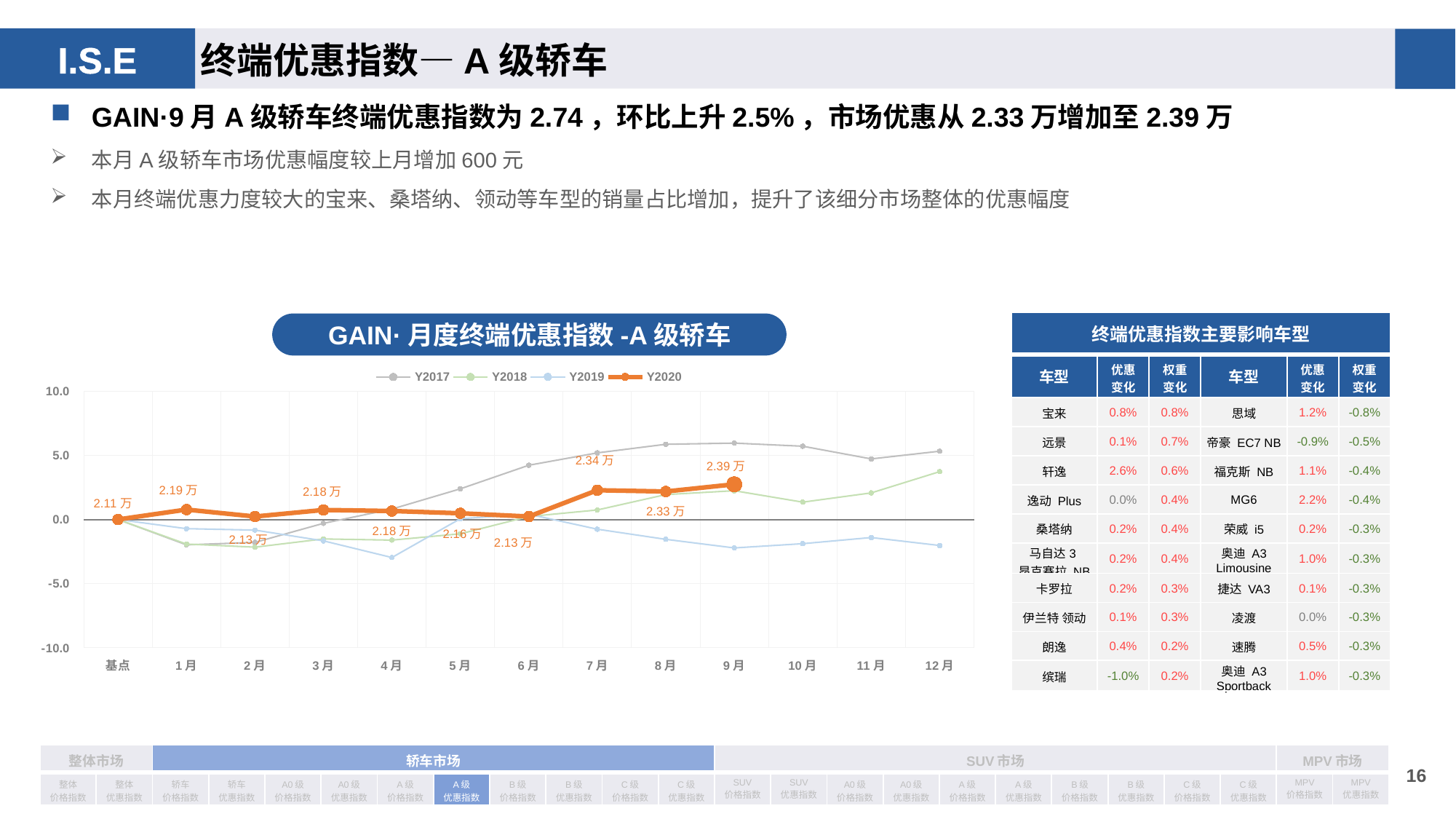

终端优惠指数—A级轿车
GAIN·9月A级轿车终端优惠指数为2.74，环比上升2.5%，市场优惠从2.33万增加至2.39万
本月A级轿车市场优惠幅度较上月增加600元
本月终端优惠力度较大的宝来、桑塔纳、领动等车型的销量占比增加，提升了该细分市场整体的优惠幅度
| 终端优惠指数主要影响车型 |  |  |  |  |  |
| --- | --- | --- | --- | --- | --- |
| 车型 | 优惠 变化 | 权重 变化 | 车型 | 优惠 变化 | 权重变化 |
| 宝来 | 0.8% | 0.8% | 思域 | 1.2% | -0.8% |
| 远景 | 0.1% | 0.7% | 帝豪 EC7 NB | -0.9% | -0.5% |
| 轩逸 | 2.6% | 0.6% | 福克斯 NB | 1.1% | -0.4% |
| 逸动 Plus | 0.0% | 0.4% | MG6 | 2.2% | -0.4% |
| 桑塔纳 | 0.2% | 0.4% | 荣威 i5 | 0.2% | -0.3% |
| 马自达3 昂克赛拉 NB | 0.2% | 0.4% | 奥迪 A3 Limousine | 1.0% | -0.3% |
| 卡罗拉 | 0.2% | 0.3% | 捷达 VA3 | 0.1% | -0.3% |
| 伊兰特 领动 | 0.1% | 0.3% | 凌渡 | 0.0% | -0.3% |
| 朗逸 | 0.4% | 0.2% | 速腾 | 0.5% | -0.3% |
| 缤瑞 | -1.0% | 0.2% | 奥迪 A3 Sportback | 1.0% | -0.3% |
GAIN·月度终端优惠指数-A级轿车

### Chart

| Category | Y2017 | Y2018 | Y2019 | Y2020 |
|---|---|---|---|---|
| 基点 | 0.0 | 0.0 | 0.0 | 0.0 |
| 1月 | -1.98 | -1.92 | -0.72 | 0.77 |
| 2月 | -1.79 | -2.16 | -0.83 | 0.23 |
| 3月 | -0.3 | -1.52 | -1.67 | 0.74 |
| 4月 | 0.81 | -1.61 | -2.97 | 0.660331628778332 |
| 5月 | 2.39 | -1.12 | 0.06 | 0.48263212577515274 |
| 6月 | 4.23 | 0.23 | 0.41 | 0.2317458069355488 |
| 7月 | 5.19 | 0.74 | -0.76 | 2.28 |
| 8月 | 5.86 | 1.94 | -1.55 | 2.18 |
| 9月 | 5.95 | 2.24 | -2.22 | 2.74 |
| 10月 | 5.71 | 1.35 | -1.89 | None |
| 11月 | 4.72 | 2.07 | -1.41 | None |
| 12月 | 5.32 | 3.73 | -2.03 | None |
| 整体市场 |  | 轿车市场 |  |  |  |  |  |  |  |  |  | SUV市场 |  |  |  |  |  |  |  |  |  | MPV市场 |  |
| --- | --- | --- | --- | --- | --- | --- | --- | --- | --- | --- | --- | --- | --- | --- | --- | --- | --- | --- | --- | --- | --- | --- | --- |
| 整体 价格指数 | 整体 优惠指数 | 轿车 价格指数 | 轿车 优惠指数 | A0级 价格指数 | A0级 优惠指数 | A级 价格指数 | A级 优惠指数 | B级 价格指数 | B级 优惠指数 | C级 价格指数 | C级 优惠指数 | SUV 价格指数 | SUV 优惠指数 | A0级 价格指数 | A0级 优惠指数 | A级 价格指数 | A级 优惠指数 | B级 价格指数 | B级 优惠指数 | C级 价格指数 | C级 优惠指数 | MPV 价格指数 | MPV 优惠指数 |
16